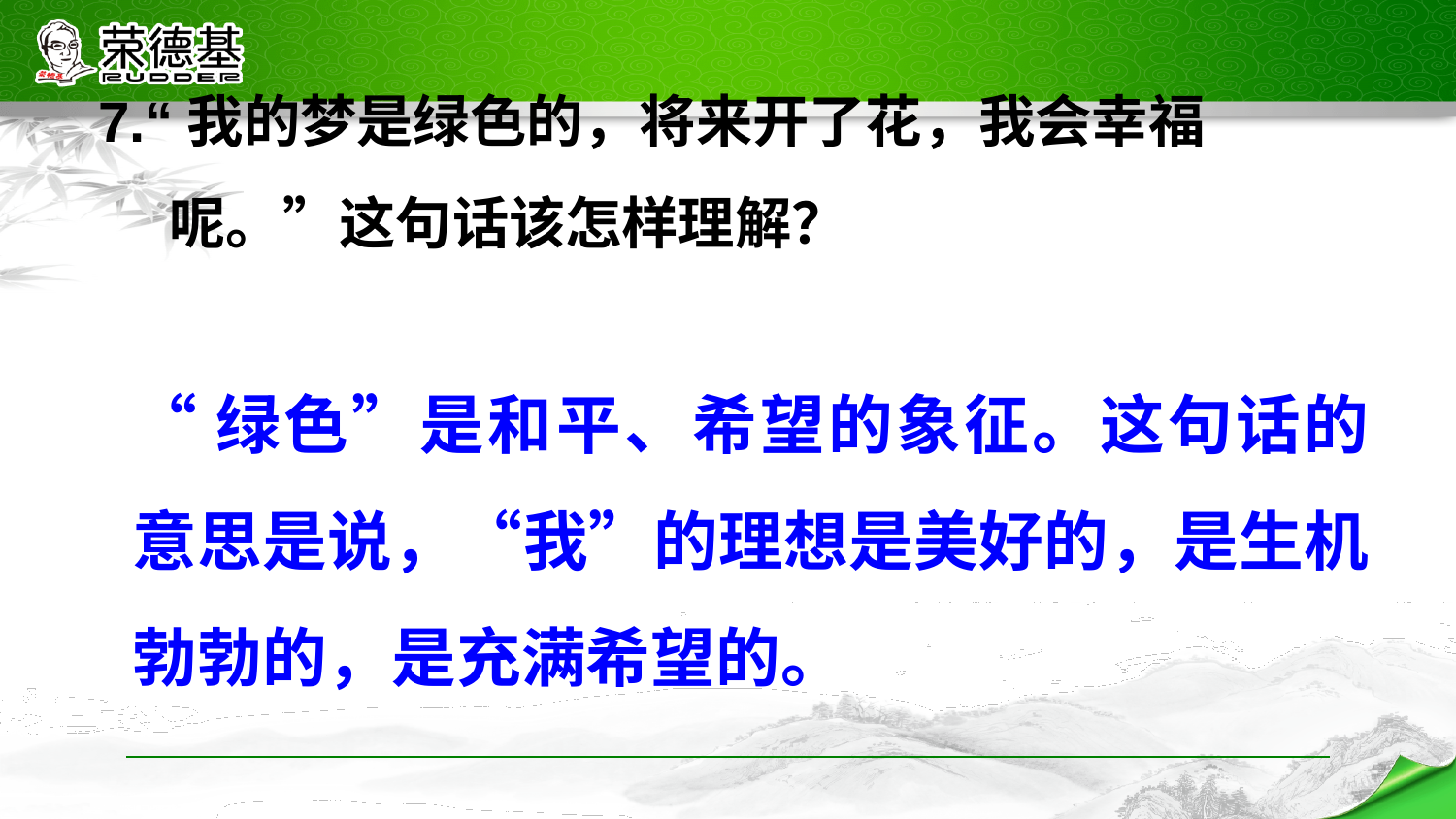

7.“我的梦是绿色的，将来开了花，我会幸福呢。”这句话该怎样理解？
“绿色”是和平、希望的象征。这句话的意思是说，“我”的理想是美好的，是生机勃勃的，是充满希望的。